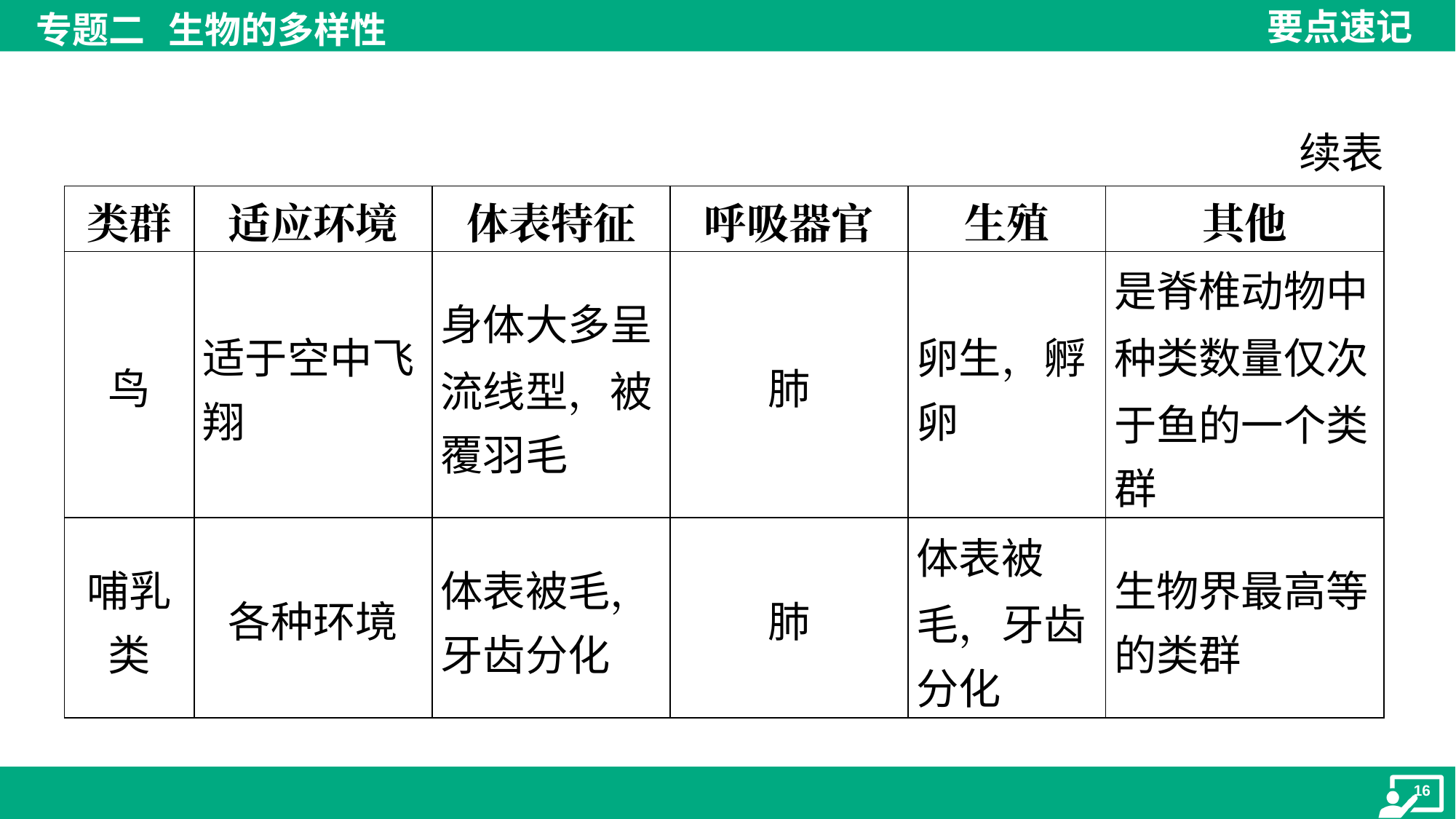

续表
| 类群 | 适应环境 | 体表特征 | 呼吸器官 | 生殖 | 其他 |
| --- | --- | --- | --- | --- | --- |
| 鸟 | 适于空中飞 翔 | 身体大多呈 流线型，被 覆羽毛 | 肺 | 卵生，孵 卵 | 是脊椎动物中 种类数量仅次 于鱼的一个类 群 |
| 哺乳 类 | 各种环境 | 体表被毛， 牙齿分化 | 肺 | 体表被 毛，牙齿 分化 | 生物界最高等 的类群 |